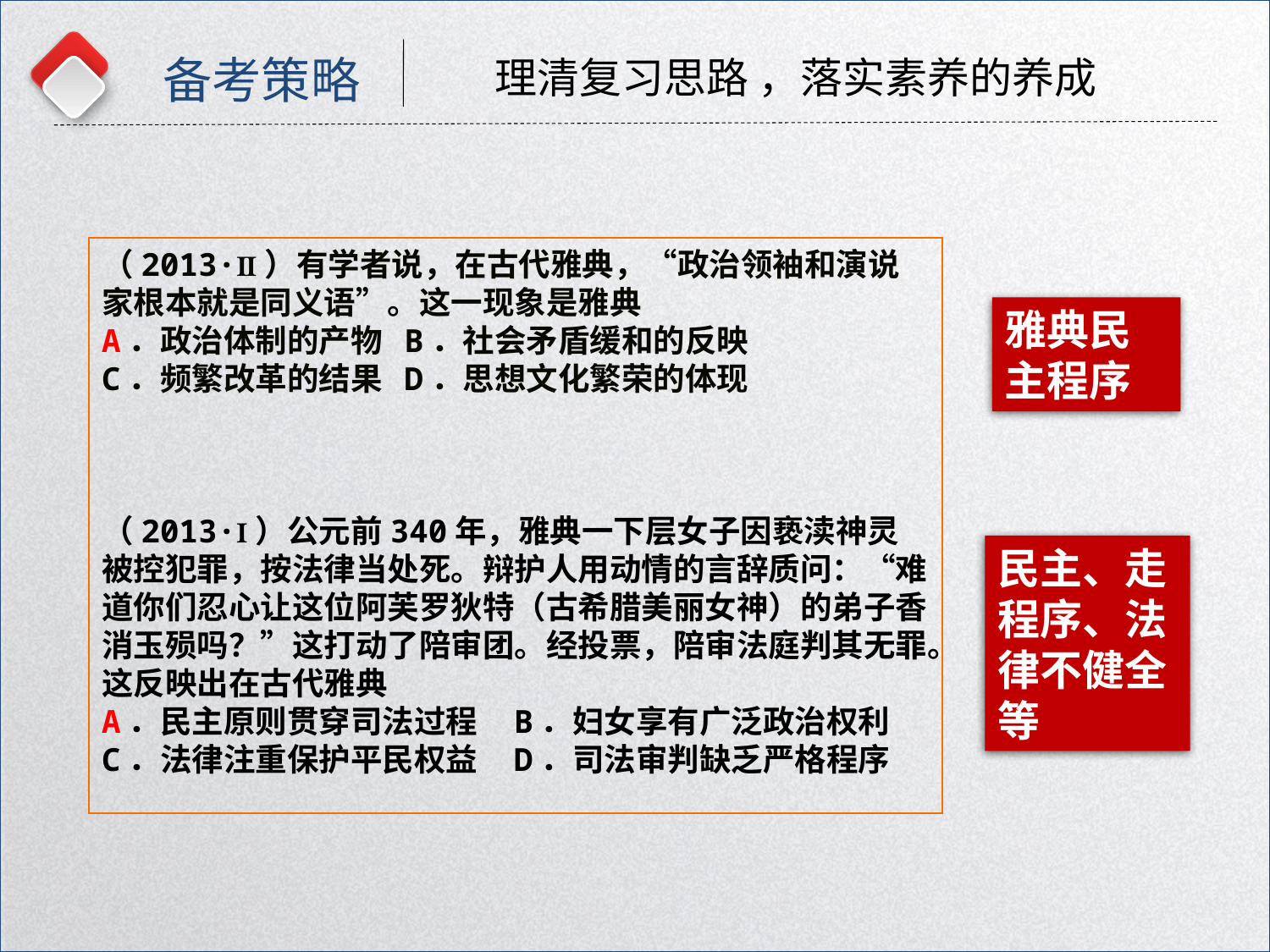

备考策略
理清复习思路 ，落实素养的养成

（2013·Ⅱ）有学者说，在古代雅典，“政治领袖和演说家根本就是同义语”。这一现象是雅典
A．政治体制的产物  B．社会矛盾缓和的反映
C．频繁改革的结果  D．思想文化繁荣的体现

（2013·Ⅰ）公元前340年，雅典一下层女子因亵渎神灵被控犯罪，按法律当处死。辩护人用动情的言辞质问：“难道你们忍心让这位阿芙罗狄特（古希腊美丽女神）的弟子香消玉殒吗？”这打动了陪审团。经投票，陪审法庭判其无罪。这反映出在古代雅典
A．民主原则贯穿司法过程    B．妇女享有广泛政治权利
C．法律注重保护平民权益    D．司法审判缺乏严格程序
雅典民主程序
民主、走程序、法律不健全等